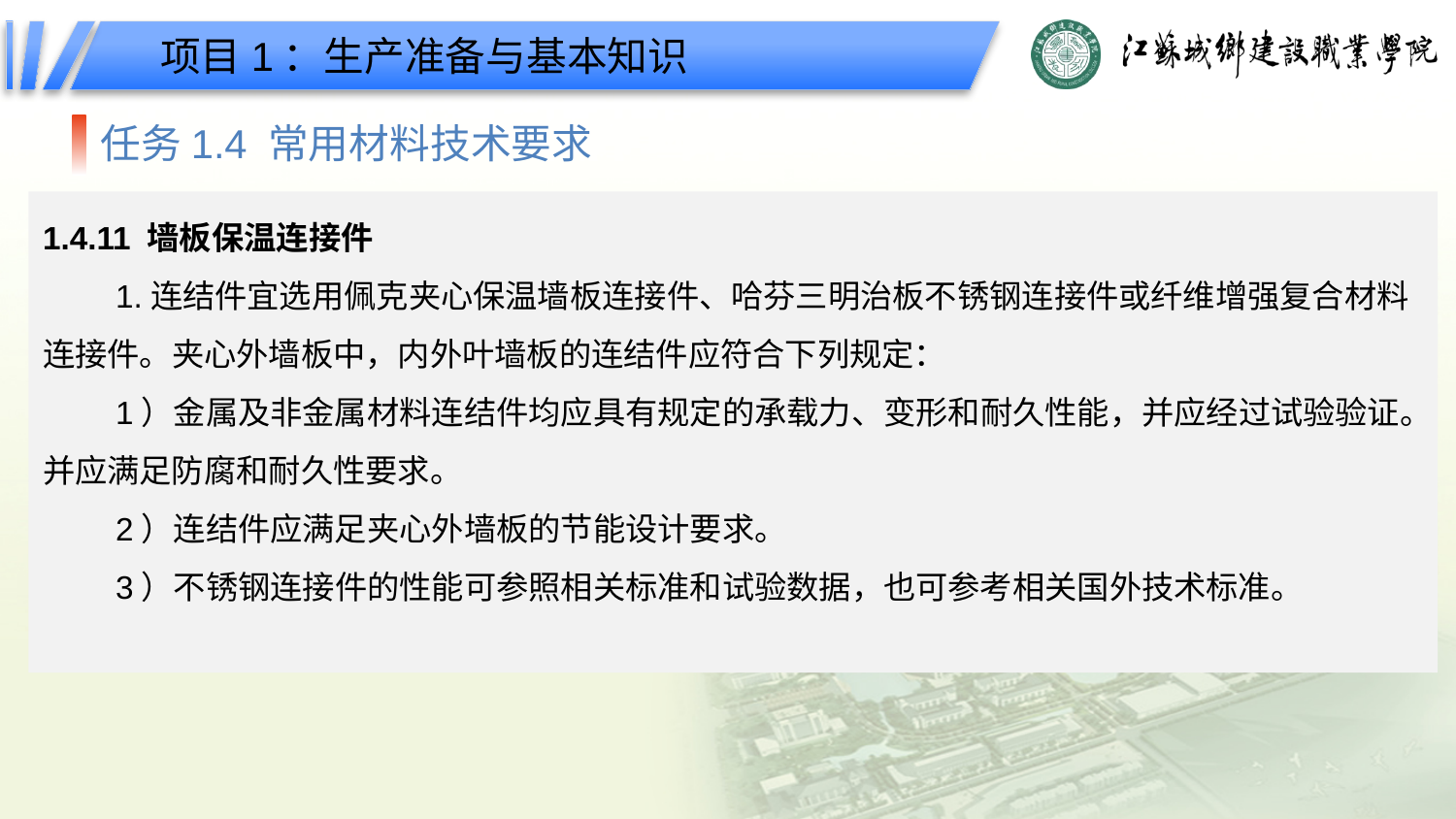

项目1：生产准备与基本知识
任务1.4 常用材料技术要求

1.4.11 墙板保温连接件
1.连结件宜选用佩克夹心保温墙板连接件、哈芬三明治板不锈钢连接件或纤维增强复合材料连接件。夹心外墙板中，内外叶墙板的连结件应符合下列规定：
1）金属及非金属材料连结件均应具有规定的承载力、变形和耐久性能，并应经过试验验证。并应满足防腐和耐久性要求。
2）连结件应满足夹心外墙板的节能设计要求。
3）不锈钢连接件的性能可参照相关标准和试验数据，也可参考相关国外技术标准。